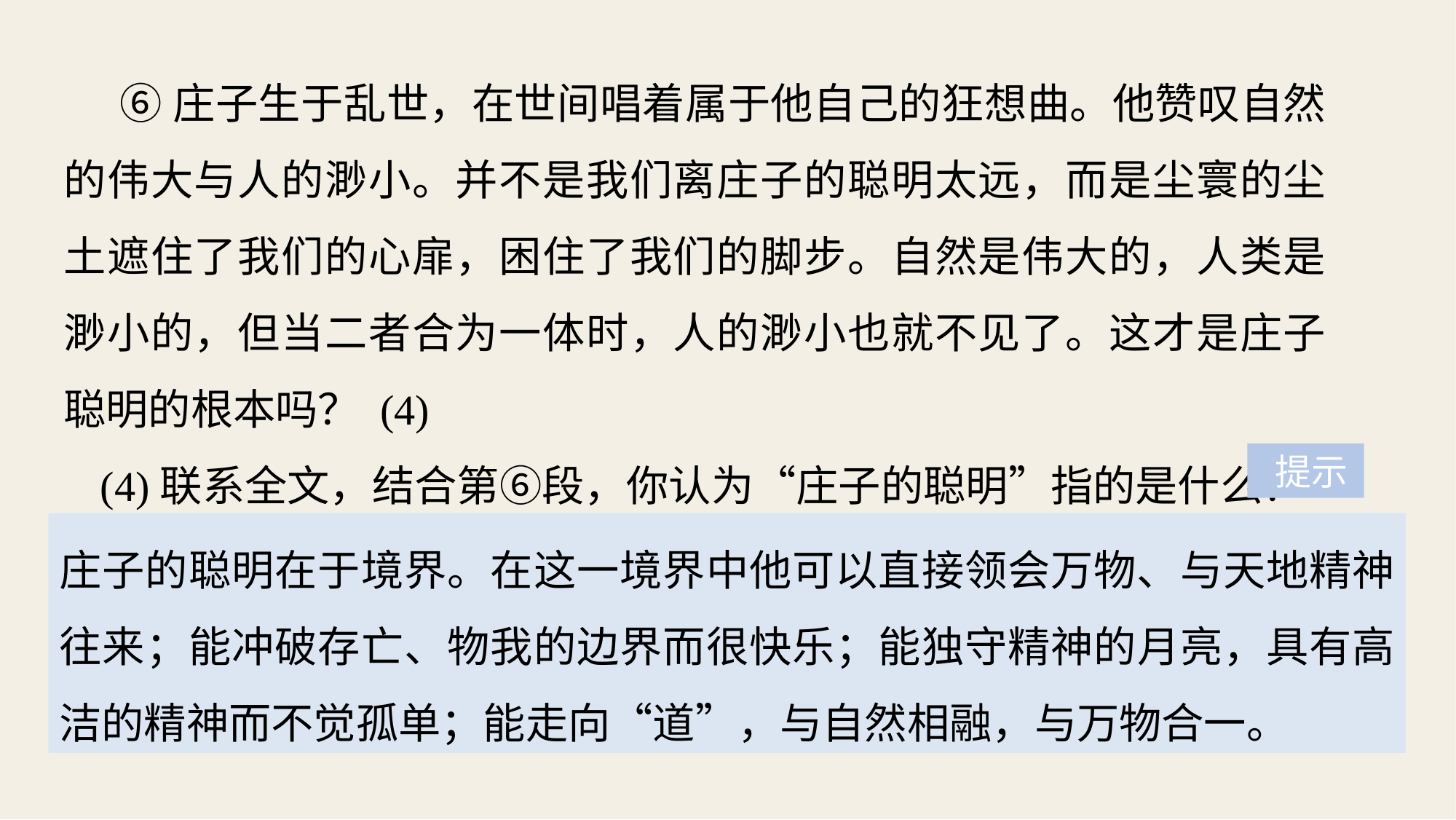

⑥庄子生于乱世，在世间唱着属于他自己的狂想曲。他赞叹自然的伟大与人的渺小。并不是我们离庄子的聪明太远，而是尘寰的尘土遮住了我们的心扉，困住了我们的脚步。自然是伟大的，人类是渺小的，但当二者合为一体时，人的渺小也就不见了。这才是庄子聪明的根本吗？ (4)
(4)联系全文，结合第⑥段，你认为“庄子的聪明”指的是什么？
 提示
庄子的聪明在于境界。在这一境界中他可以直接领会万物、与天地精神往来；能冲破存亡、物我的边界而很快乐；能独守精神的月亮，具有高洁的精神而不觉孤单；能走向“道”，与自然相融，与万物合一。